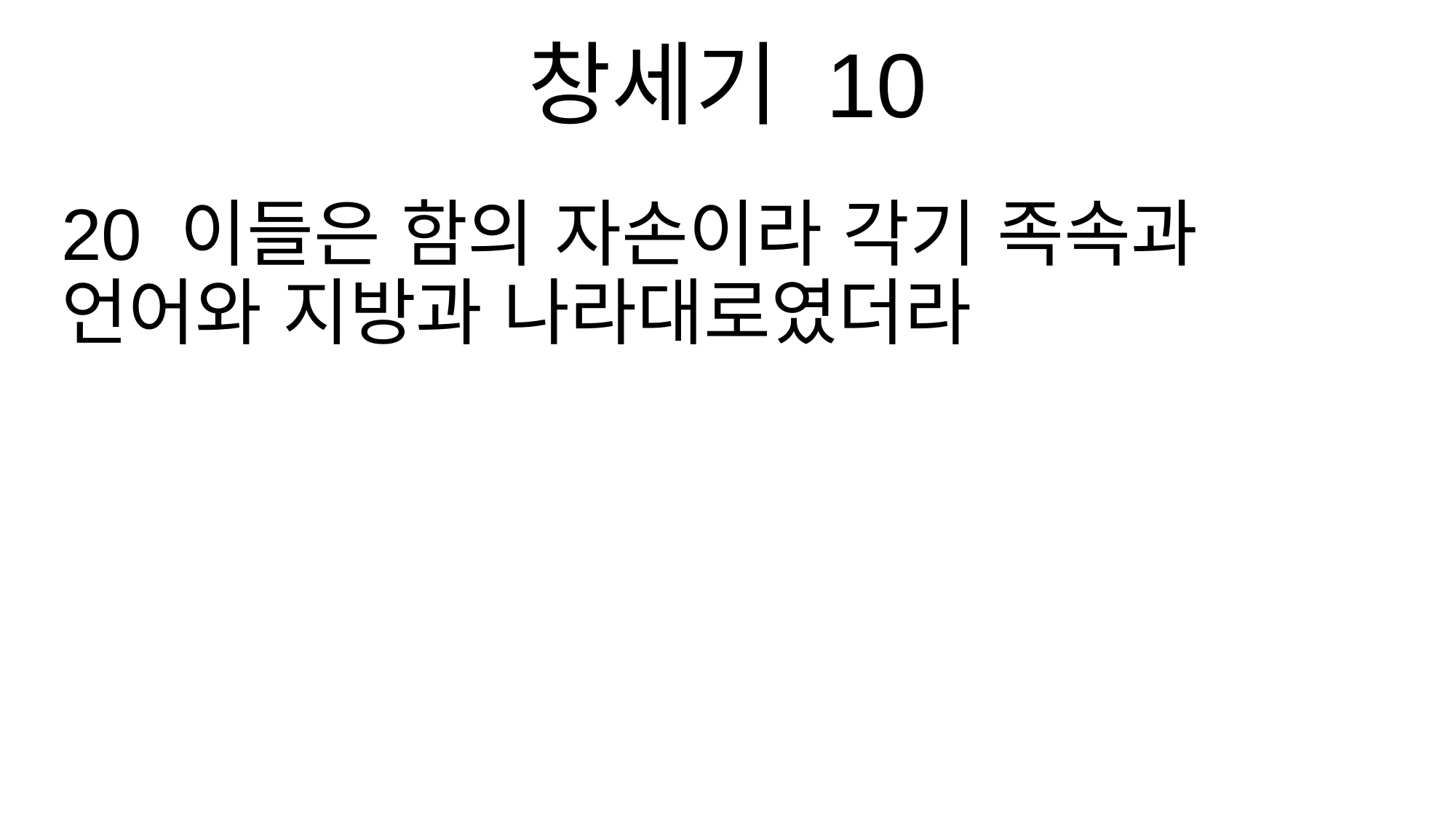

창세기 10
20 이들은 함의 자손이라 각기 족속과 언어와 지방과 나라대로였더라